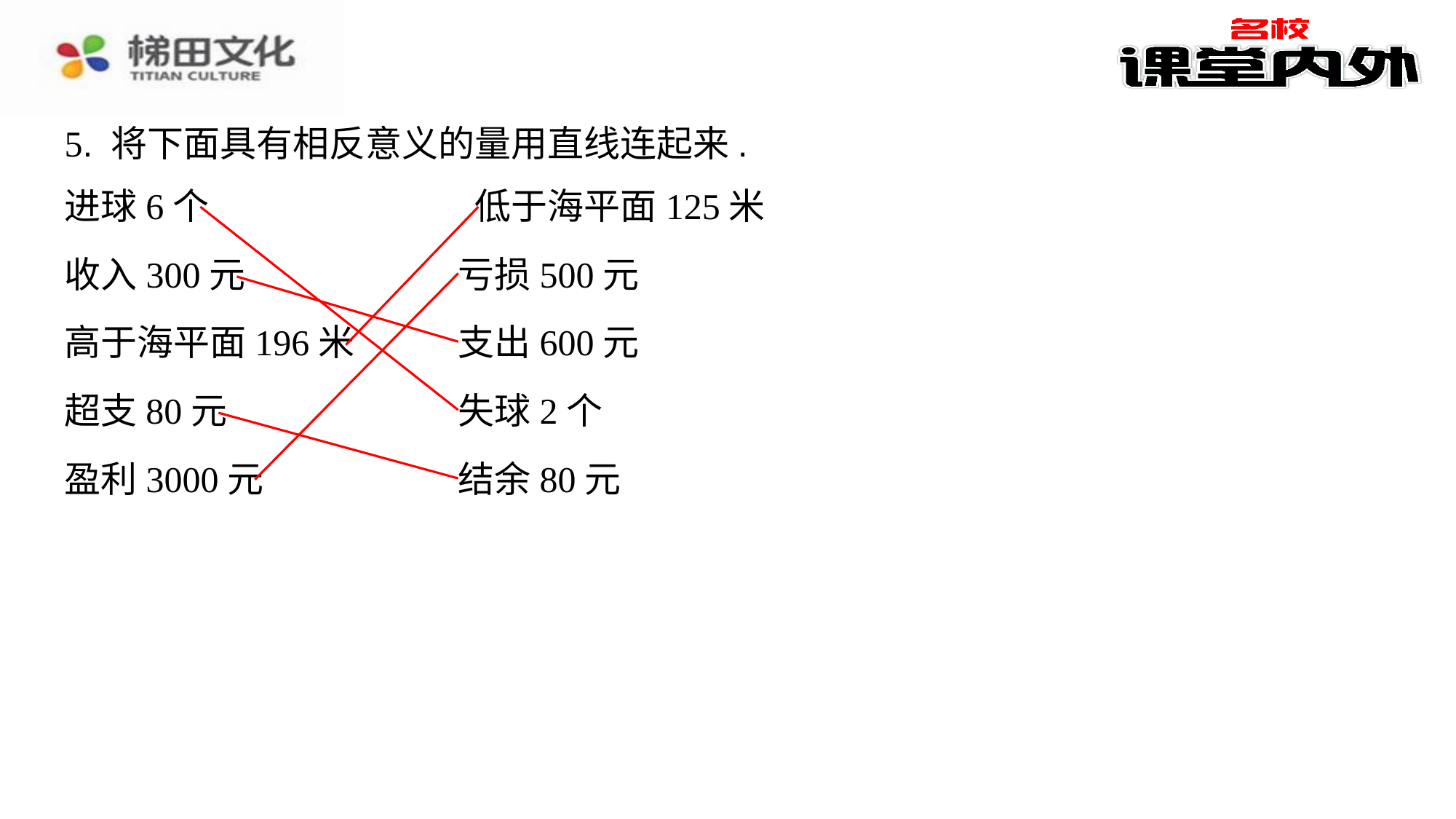

5. 将下面具有相反意义的量用直线连起来.
进球6个
 低于海平面125米
收入300元
亏损500元
高于海平面196米
支出600元
超支80元
失球2个
盈利3000元
结余80元